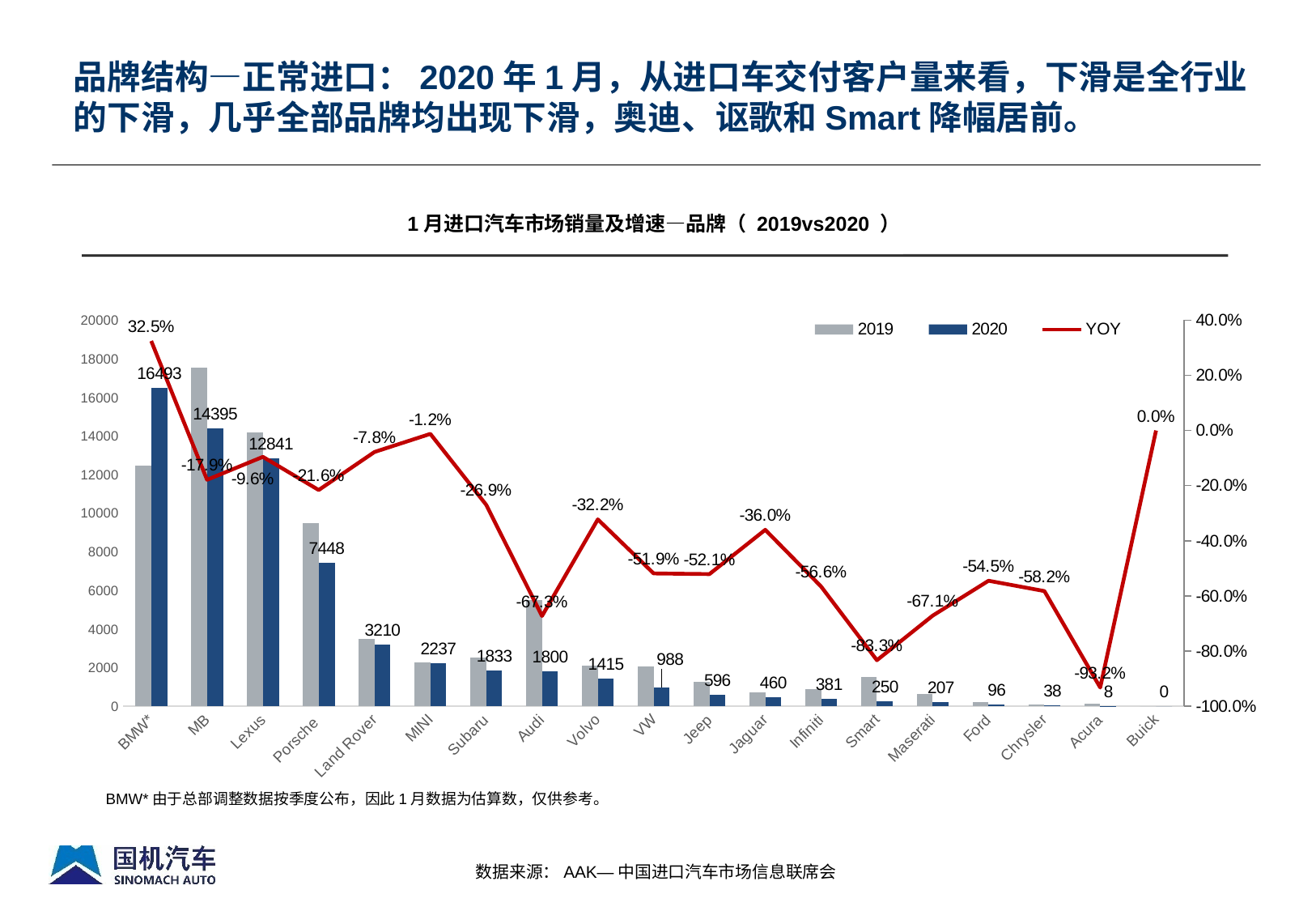

# 品牌结构—正常进口：2020年1月，从进口车交付客户量来看，下滑是全行业的下滑，几乎全部品牌均出现下滑，奥迪、讴歌和Smart降幅居前。

1月进口汽车市场销量及增速—品牌（ 2019vs2020 ）

### Chart

| Category | 2019 | 2020 | YOY |
|---|---|---|---|
| BMW* | 12451.0 | 16493.0 | 0.32463255963376425 |
| MB | 17530.0 | 14395.0 | -0.17883628066172275 |
| Lexus | 14198.0 | 12841.0 | -0.0955768418087054 |
| Porsche  | 9498.0 | 7448.0 | -0.21583491261318177 |
| Land Rover | 3481.0 | 3210.0 | -0.07785119218615344 |
| MINI | 2265.0 | 2237.0 | -0.01236203090507726 |
| Subaru | 2509.0 | 1833.0 | -0.26943005181347146 |
| Audi | 5501.0 | 1800.0 | -0.6727867660425377 |
| Volvo | 2088.0 | 1415.0 | -0.32231800766283525 |
| VW | 2052.0 | 988.0 | -0.5185185185185186 |
| Jeep | 1244.0 | 596.0 | -0.5209003215434084 |
| Jaguar | 719.0 | 460.0 | -0.36022253129346316 |
| Infiniti | 878.0 | 381.0 | -0.5660592255125285 |
| Smart | 1500.0 | 250.0 | -0.8333333333333334 |
| Maserati | 630.0 | 207.0 | -0.6714285714285715 |
| Ford | 211.0 | 96.0 | -0.5450236966824644 |
| Chrysler | 91.0 | 38.0 | -0.5824175824175823 |
| Acura | 118.0 | 8.0 | -0.9322033898305084 |
| Buick | 0.0 | 0.0 | 0.0 |
BMW*由于总部调整数据按季度公布，因此1月数据为估算数，仅供参考。
数据来源：AAK—中国进口汽车市场信息联席会